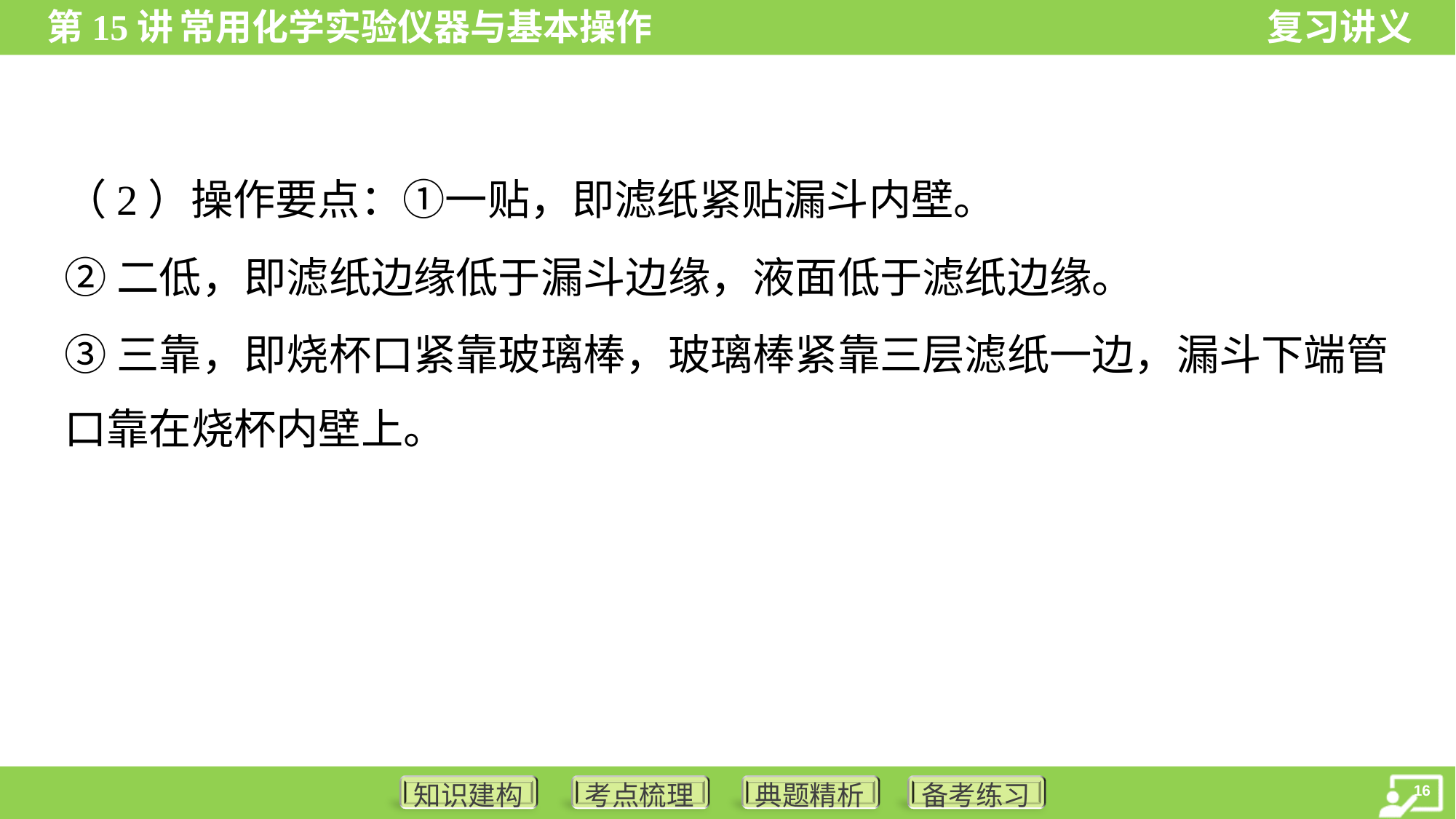

（2）操作要点：①一贴，即滤纸紧贴漏斗内壁。
②二低，即滤纸边缘低于漏斗边缘，液面低于滤纸边缘。
③三靠，即烧杯口紧靠玻璃棒，玻璃棒紧靠三层滤纸一边，漏斗下端管
口靠在烧杯内壁上。